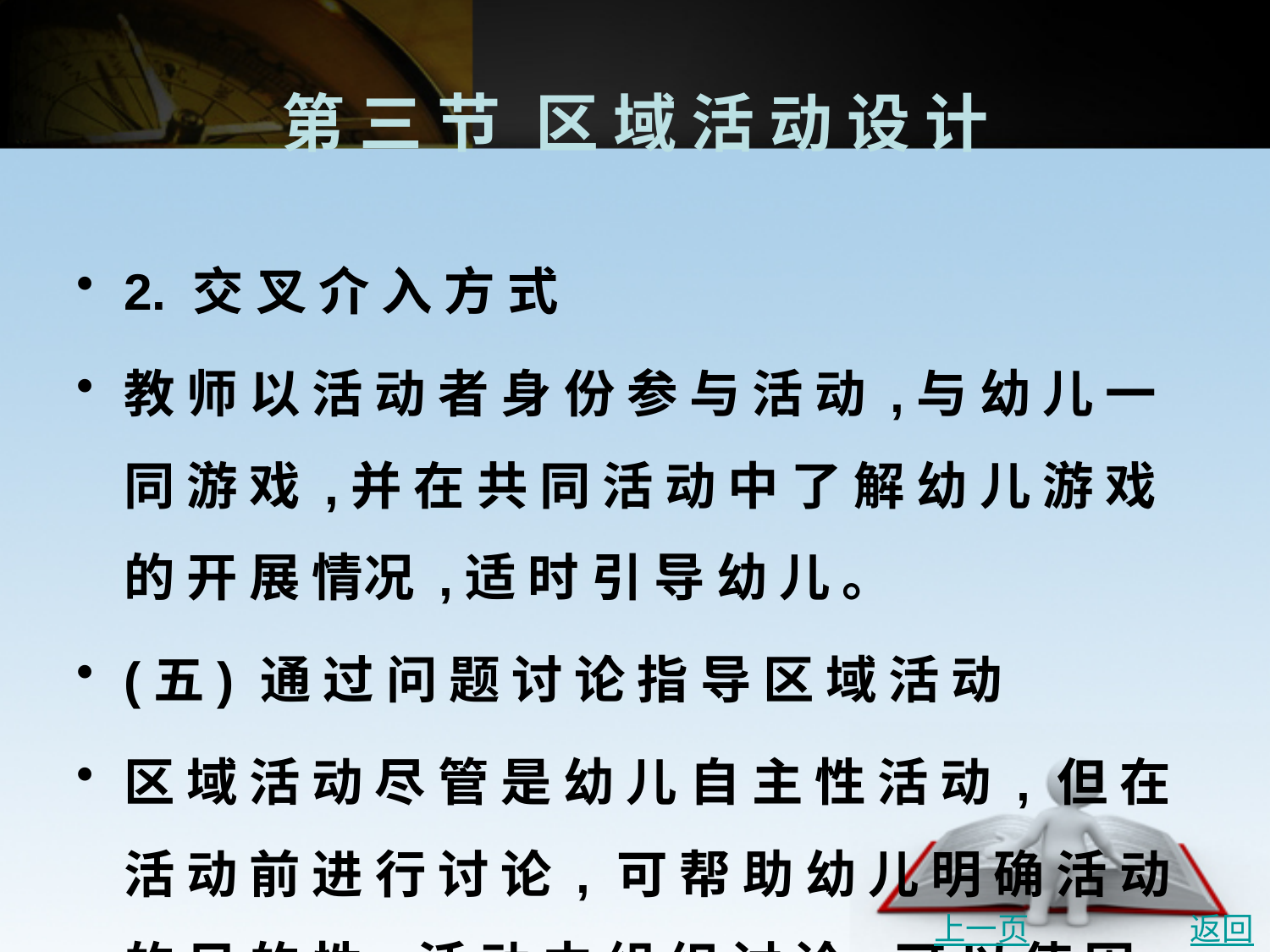

# 第 三 节	区 域 活 动 设 计
2. 交 叉 介 入 方 式
教 师 以 活 动 者 身 份 参 与 活 动 ,与 幼 儿 一 同 游 戏 ,并 在 共 同 活 动 中 了 解 幼 儿 游 戏 的 开 展 情况 ,适 时 引 导 幼 儿 。
(五) 通 过 问 题 讨 论 指 导 区 域 活 动
区 域 活 动 尽 管 是 幼 儿 自 主 性 活 动 , 但 在 活 动 前 进 行 讨 论 , 可 帮 助 幼 儿 明 确 活 动 的 目 的 性 ;活 动 中 组 织 讨 论 ,可 以 使 困 难 与 纠 纷 得 以 解 决 ;活 动 后 进 行 讨 论 ,有 利 于 分 享 经 验 、 展示 成 果 ,获 取 同 伴 经 验 资 源 。

上一页
返回